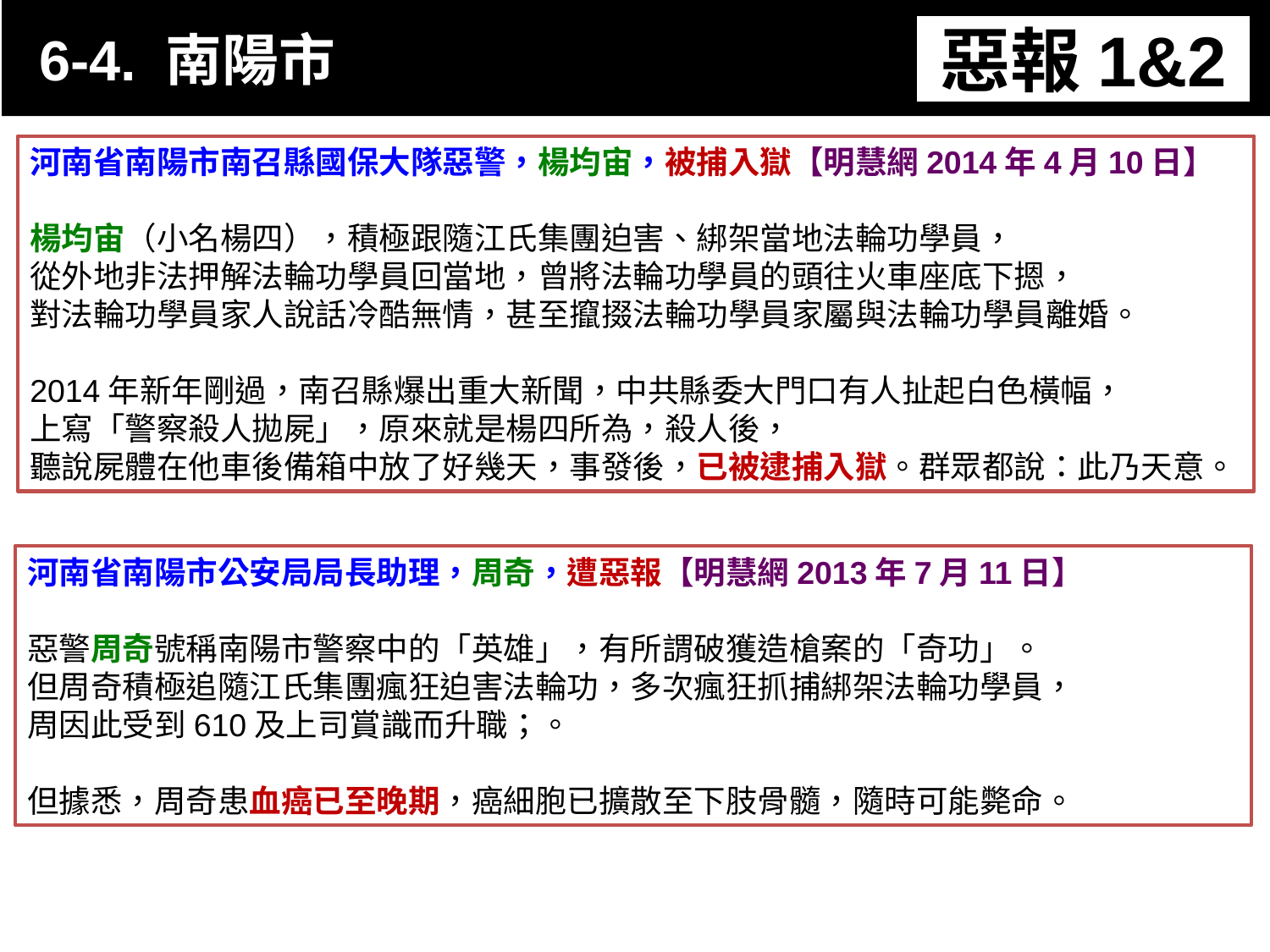

6-4. 南陽市
惡報1&2

11-3. XX市官員惡報實例
河南省南陽市南召縣國保大隊惡警，楊均宙，被捕入獄【明慧網2014年4月10日】

楊均宙（小名楊四），積極跟隨江氏集團迫害、綁架當地法輪功學員，
從外地非法押解法輪功學員回當地，曾將法輪功學員的頭往火車座底下摁，
對法輪功學員家人說話冷酷無情，甚至攛掇法輪功學員家屬與法輪功學員離婚。

2014年新年剛過，南召縣爆出重大新聞，中共縣委大門口有人扯起白色橫幅，
上寫「警察殺人拋屍」，原來就是楊四所為，殺人後，
聽說屍體在他車後備箱中放了好幾天，事發後，已被逮捕入獄。群眾都說：此乃天意。
河南省南陽市公安局局長助理，周奇，遭惡報【明慧網2013年7月11日】

惡警周奇號稱南陽市警察中的「英雄」，有所謂破獲造槍案的「奇功」。
但周奇積極追隨江氏集團瘋狂迫害法輪功，多次瘋狂抓捕綁架法輪功學員，
周因此受到610及上司賞識而升職；。

但據悉，周奇患血癌已至晚期，癌細胞已擴散至下肢骨髓，隨時可能斃命。